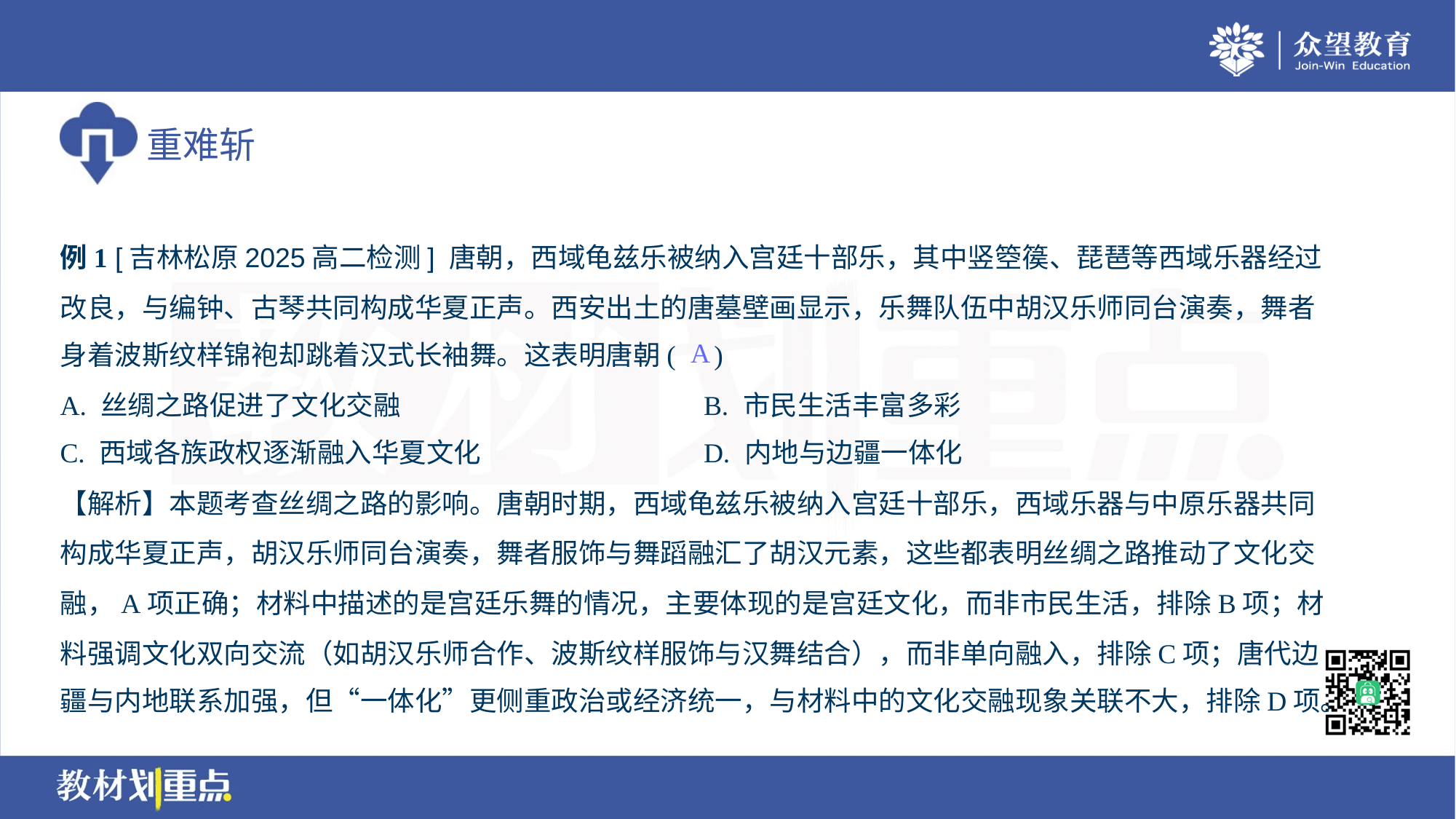

例1 [吉林松原2025高二检测] 唐朝，西域龟兹乐被纳入宫廷十部乐，其中竖箜篌、琵琶等西域乐器经过
改良，与编钟、古琴共同构成华夏正声。西安出土的唐墓壁画显示，乐舞队伍中胡汉乐师同台演奏，舞者
身着波斯纹样锦袍却跳着汉式长袖舞。这表明唐朝(     )
A
A. 丝绸之路促进了文化交融	B. 市民生活丰富多彩
C. 西域各族政权逐渐融入华夏文化	D. 内地与边疆一体化
【解析】本题考查丝绸之路的影响。唐朝时期，西域龟兹乐被纳入宫廷十部乐，西域乐器与中原乐器共同
构成华夏正声，胡汉乐师同台演奏，舞者服饰与舞蹈融汇了胡汉元素，这些都表明丝绸之路推动了文化交
融，A项正确；材料中描述的是宫廷乐舞的情况，主要体现的是宫廷文化，而非市民生活，排除B项；材
料强调文化双向交流（如胡汉乐师合作、波斯纹样服饰与汉舞结合），而非单向融入，排除C项；唐代边
疆与内地联系加强，但“一体化”更侧重政治或经济统一，与材料中的文化交融现象关联不大，排除D项。